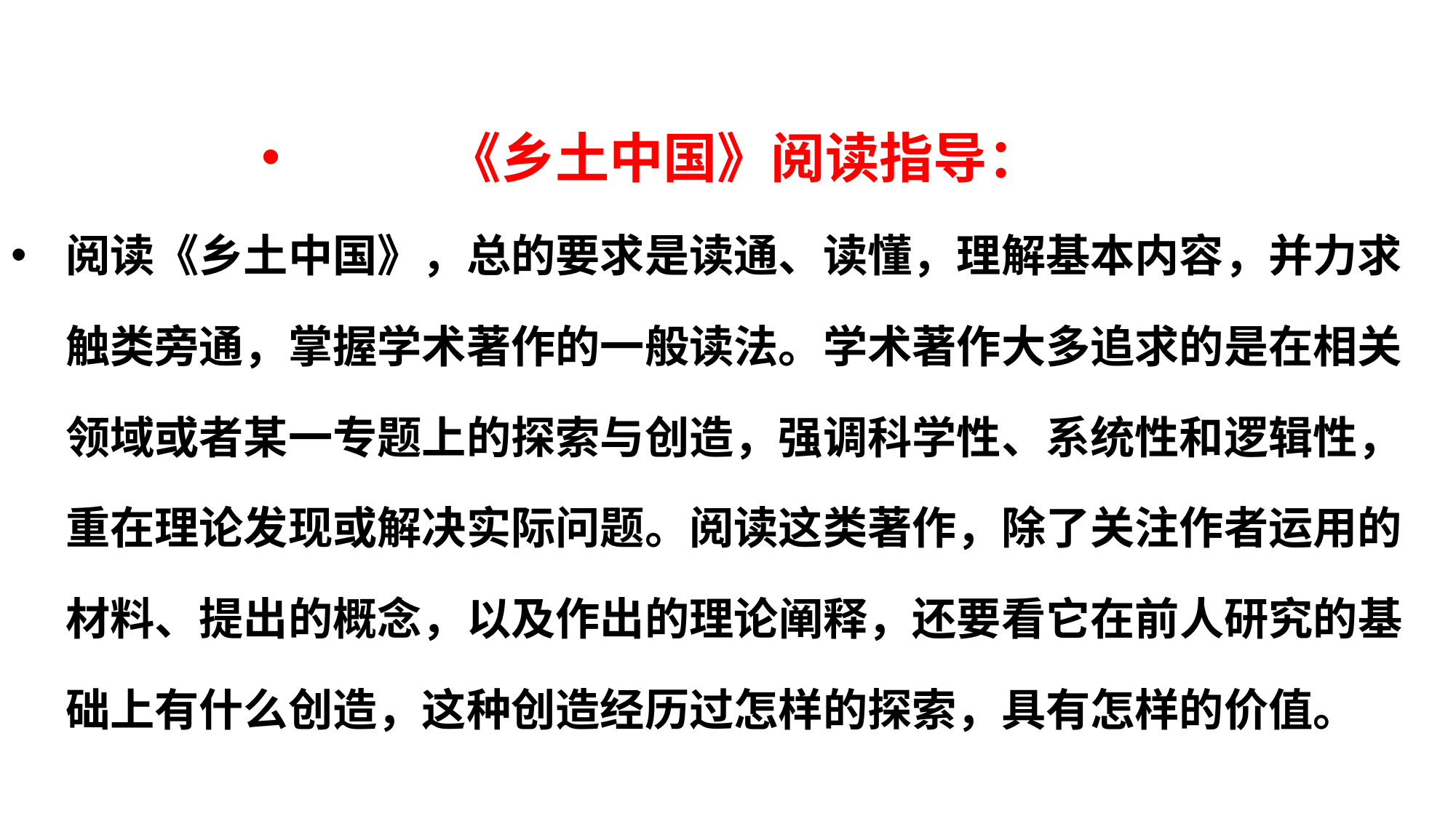

《乡土中国》阅读指导：
阅读《乡土中国》，总的要求是读通、读懂，理解基本内容，并力求触类旁通，掌握学术著作的一般读法。学术著作大多追求的是在相关领域或者某一专题上的探索与创造，强调科学性、系统性和逻辑性，重在理论发现或解决实际问题。阅读这类著作，除了关注作者运用的材料、提出的概念，以及作出的理论阐释，还要看它在前人研究的基础上有什么创造，这种创造经历过怎样的探索，具有怎样的价值。